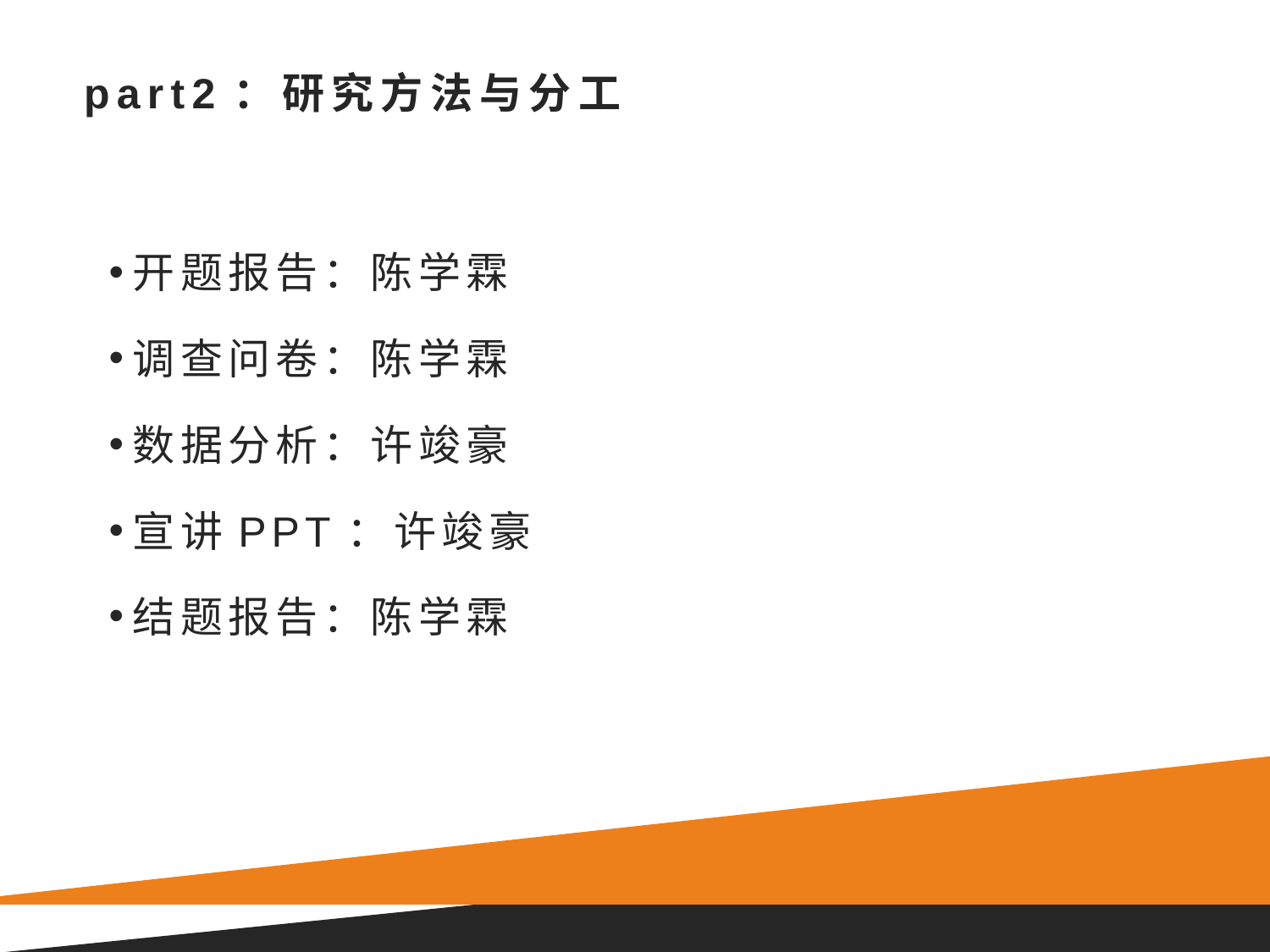

# part2：研究方法与分工
开题报告：陈学霖
调查问卷：陈学霖
数据分析：许竣豪
宣讲PPT：许竣豪
结题报告：陈学霖